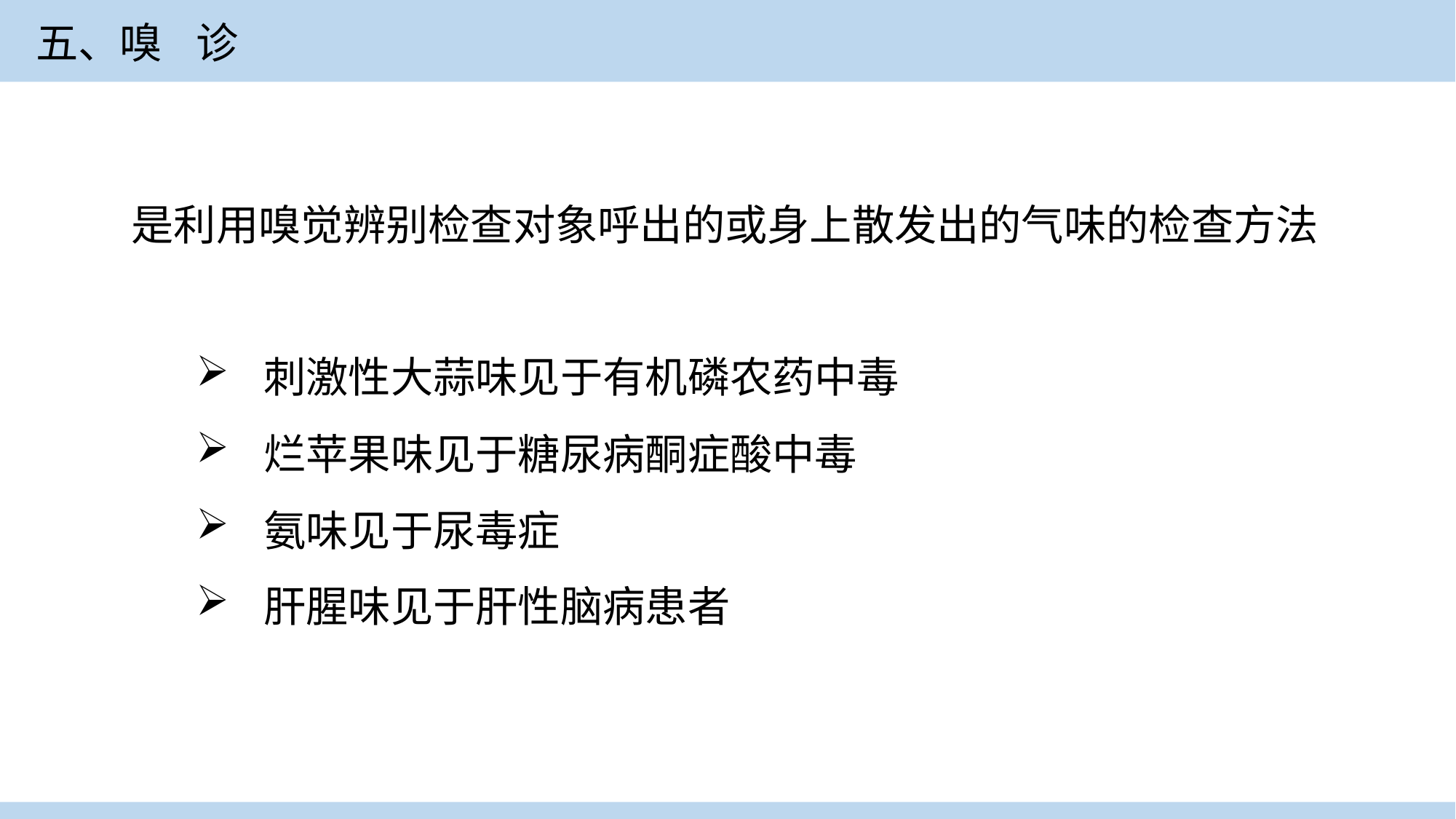

五、嗅    诊

是利用嗅觉辨别检查对象呼出的或身上散发出的气味的检查方法
  刺激性大蒜味见于有机磷农药中毒
  烂苹果味见于糖尿病酮症酸中毒
  氨味见于尿毒症
  肝腥味见于肝性脑病患者